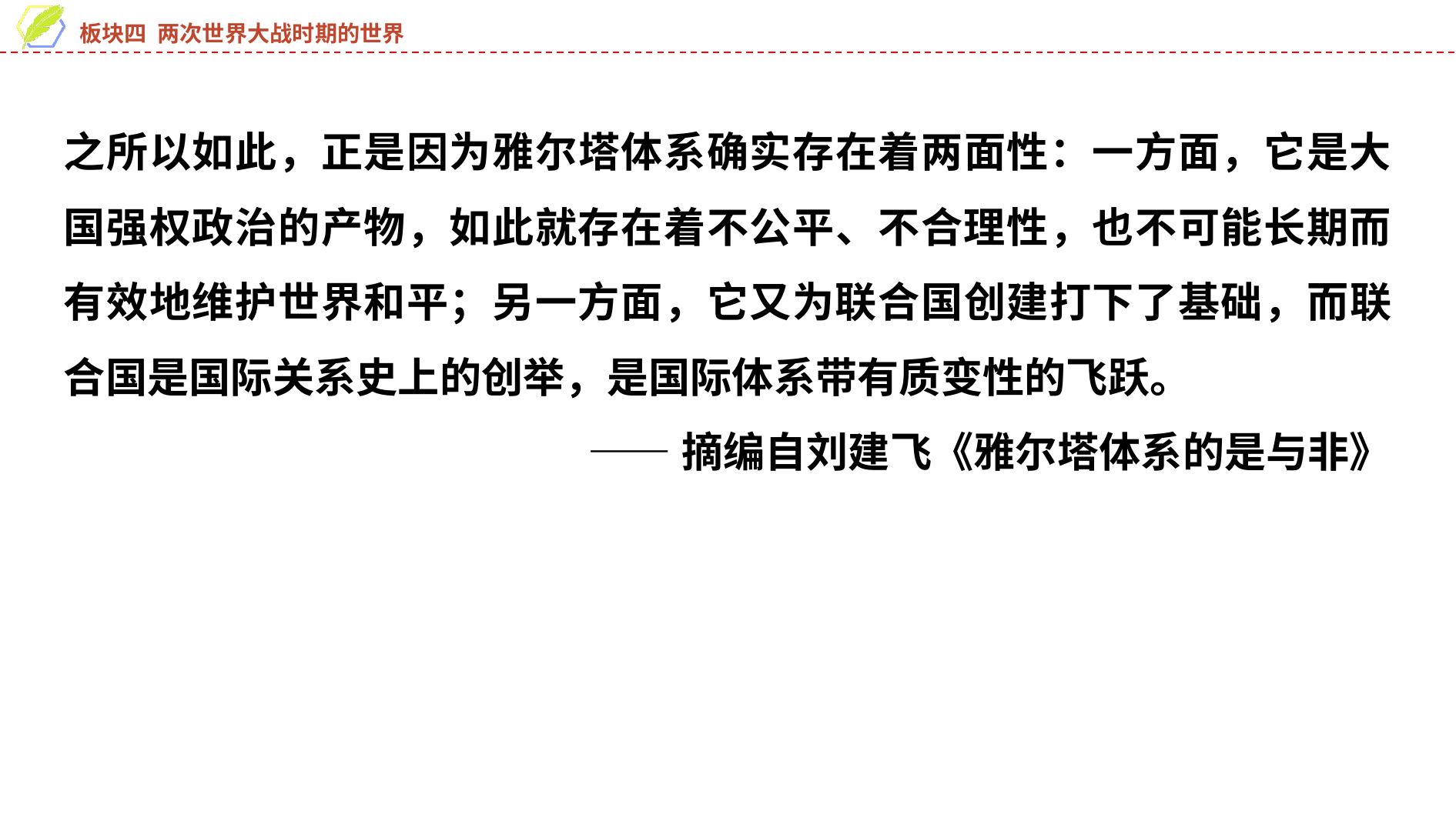

之所以如此，正是因为雅尔塔体系确实存在着两面性：一方面，它是大国强权政治的产物，如此就存在着不公平、不合理性，也不可能长期而有效地维护世界和平；另一方面，它又为联合国创建打下了基础，而联合国是国际关系史上的创举，是国际体系带有质变性的飞跃。
——摘编自刘建飞《雅尔塔体系的是与非》